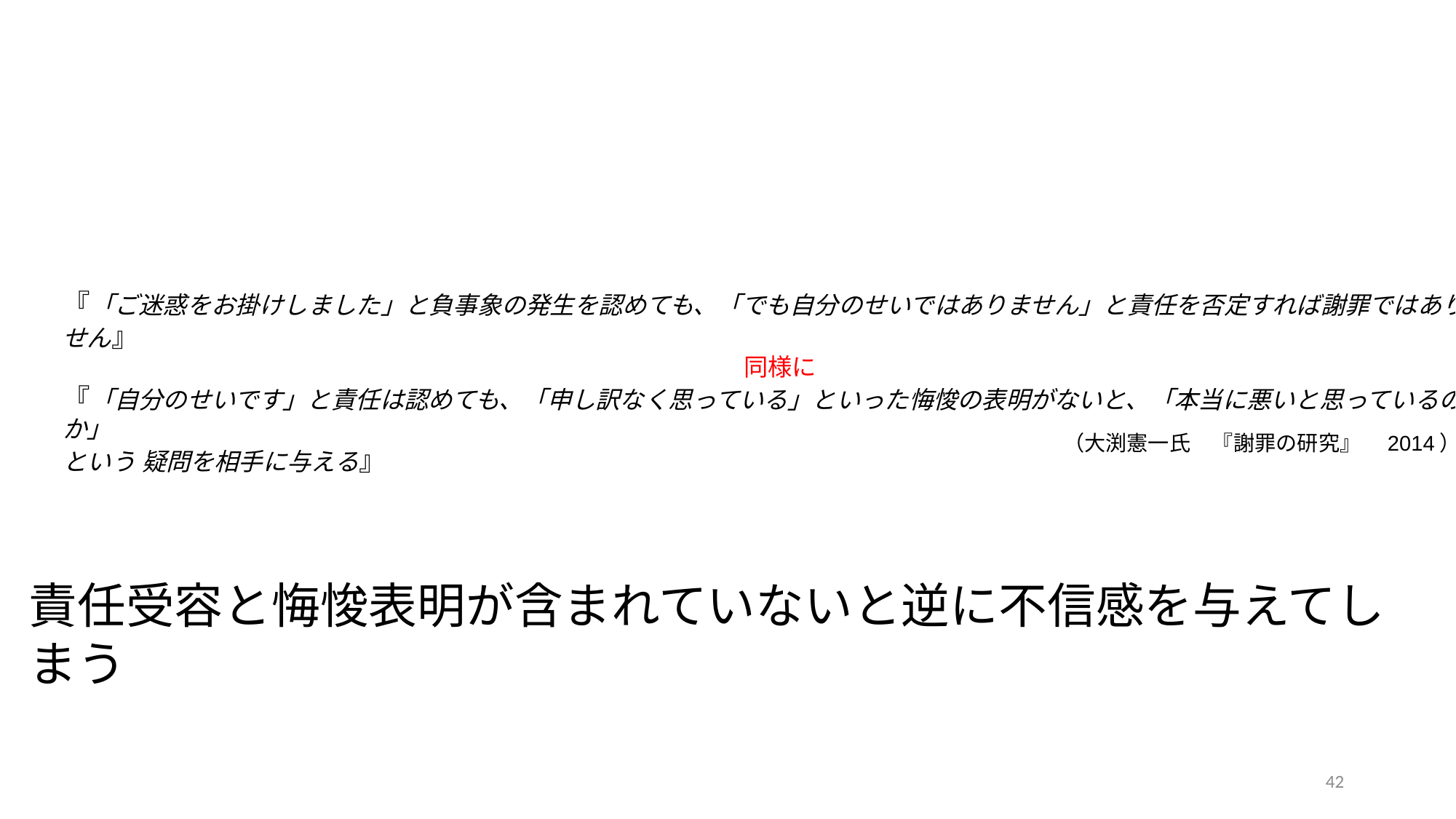

『「ご迷惑をお掛けしました」と負事象の発生を認めても、「でも自分のせいではありません」と責任を否定すれば謝罪ではありません』
同様に
『「自分のせいです」と責任は認めても、「申し訳なく思っている」といった悔悛の表明がないと、「本当に悪いと思っているのか」
という 疑問を相手に与える』
（大渕憲一氏　『謝罪の研究』　2014）
責任受容と悔悛表明が含まれていないと逆に不信感を与えてしまう
42